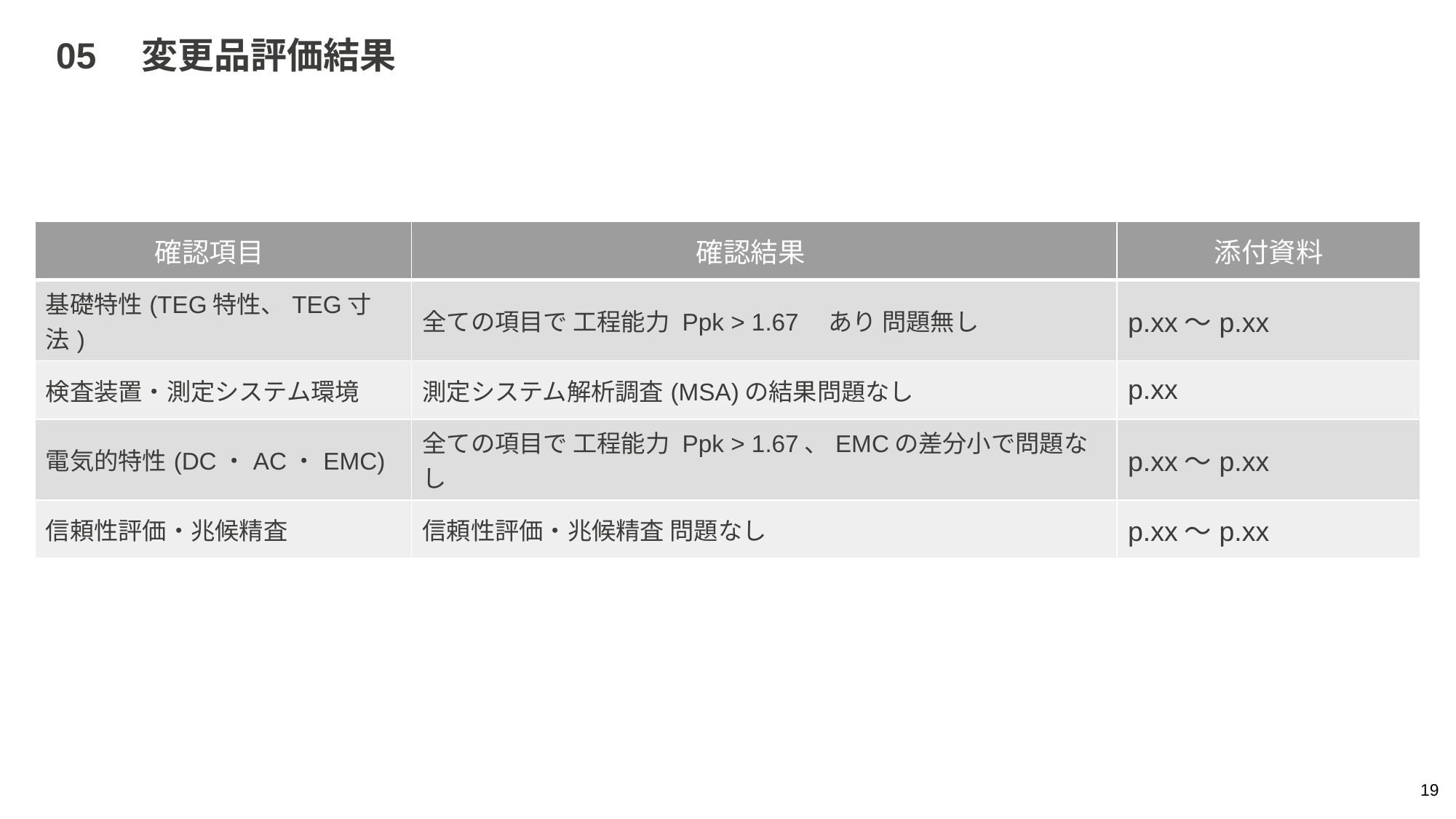

# 05　変更品評価結果
| 確認項目 | 確認結果 | 添付資料 |
| --- | --- | --- |
| 基礎特性(TEG特性、TEG寸法) | 全ての項目で 工程能力 Ppk > 1.67　あり 問題無し | p.xx～p.xx |
| 検査装置・測定システム環境 | 測定システム解析調査(MSA)の結果問題なし | p.xx |
| 電気的特性(DC・AC・EMC) | 全ての項目で 工程能力 Ppk > 1.67、EMCの差分小で問題なし | p.xx～p.xx |
| 信頼性評価・兆候精査 | 信頼性評価・兆候精査 問題なし | p.xx～p.xx |